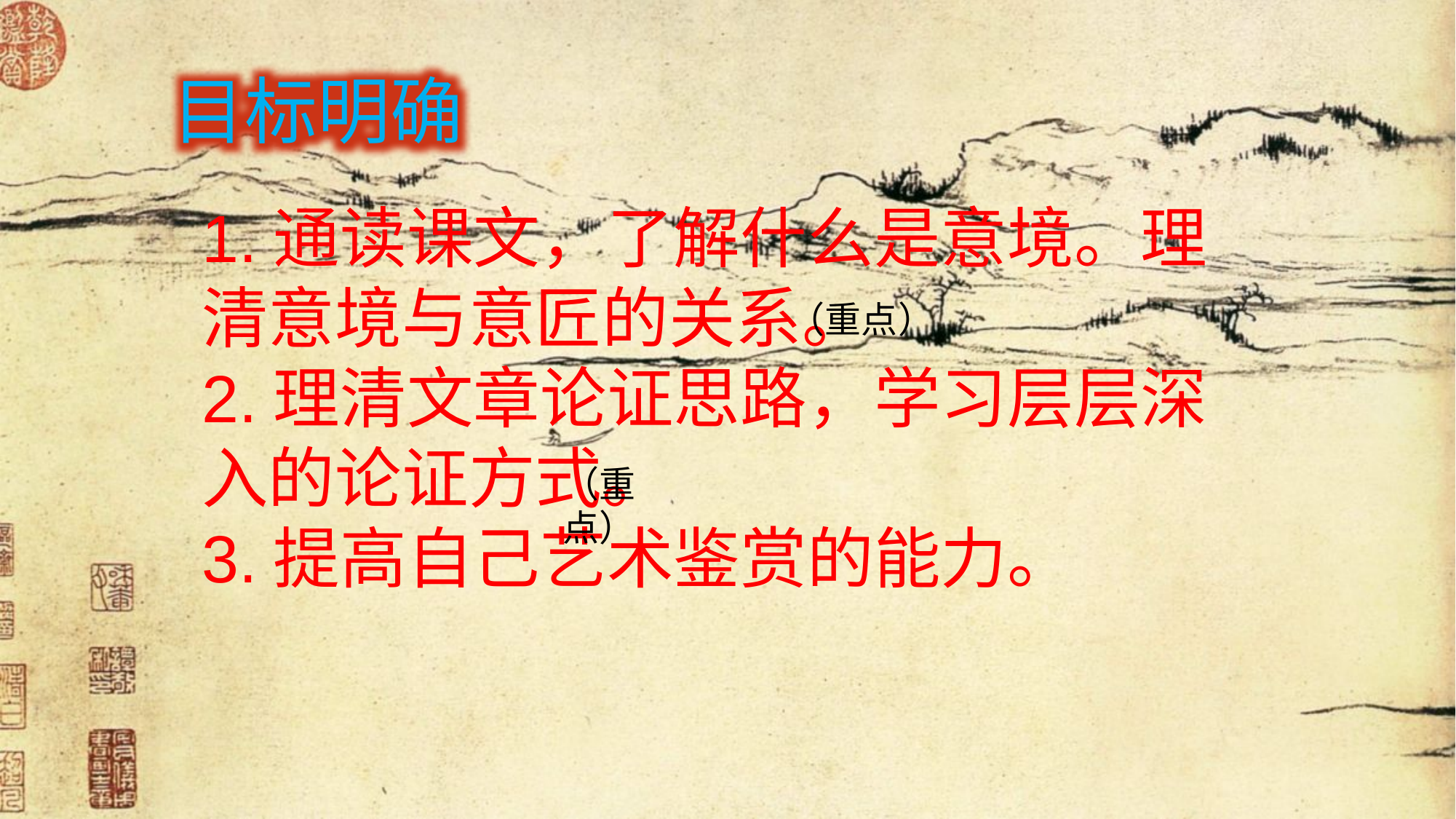

目标明确
1.通读课文，了解什么是意境。理清意境与意匠的关系。
2.理清文章论证思路，学习层层深入的论证方式。
3.提高自己艺术鉴赏的能力。
（重点）
（重点）